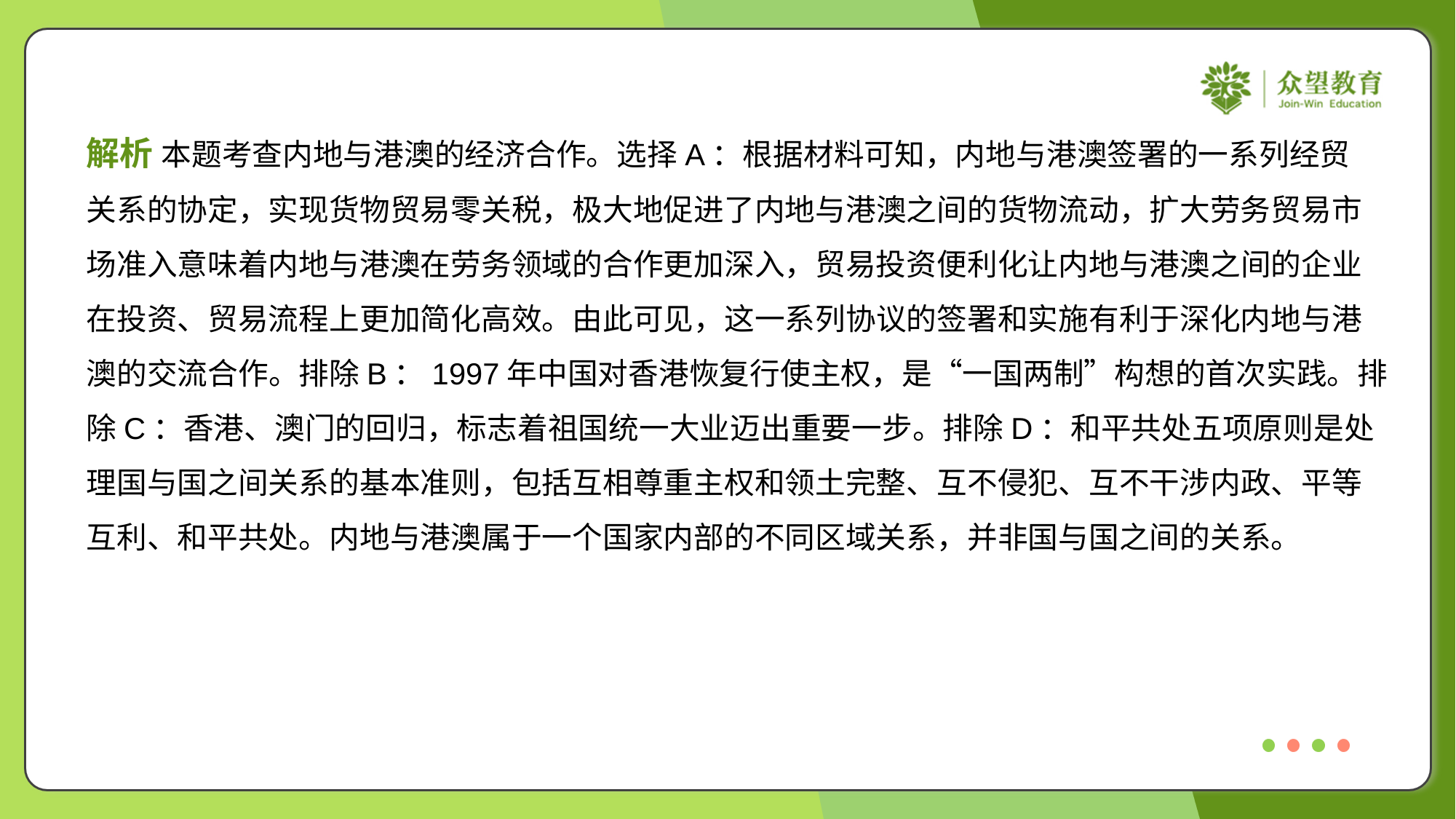

解析 本题考查内地与港澳的经济合作。选择A：根据材料可知，内地与港澳签署的一系列经贸
关系的协定，实现货物贸易零关税，极大地促进了内地与港澳之间的货物流动，扩大劳务贸易市
场准入意味着内地与港澳在劳务领域的合作更加深入，贸易投资便利化让内地与港澳之间的企业
在投资、贸易流程上更加简化高效。由此可见，这一系列协议的签署和实施有利于深化内地与港
澳的交流合作。排除B：1997年中国对香港恢复行使主权，是“一国两制”构想的首次实践。排
除C：香港、澳门的回归，标志着祖国统一大业迈出重要一步。排除D：和平共处五项原则是处
理国与国之间关系的基本准则，包括互相尊重主权和领土完整、互不侵犯、互不干涉内政、平等
互利、和平共处。内地与港澳属于一个国家内部的不同区域关系，并非国与国之间的关系。